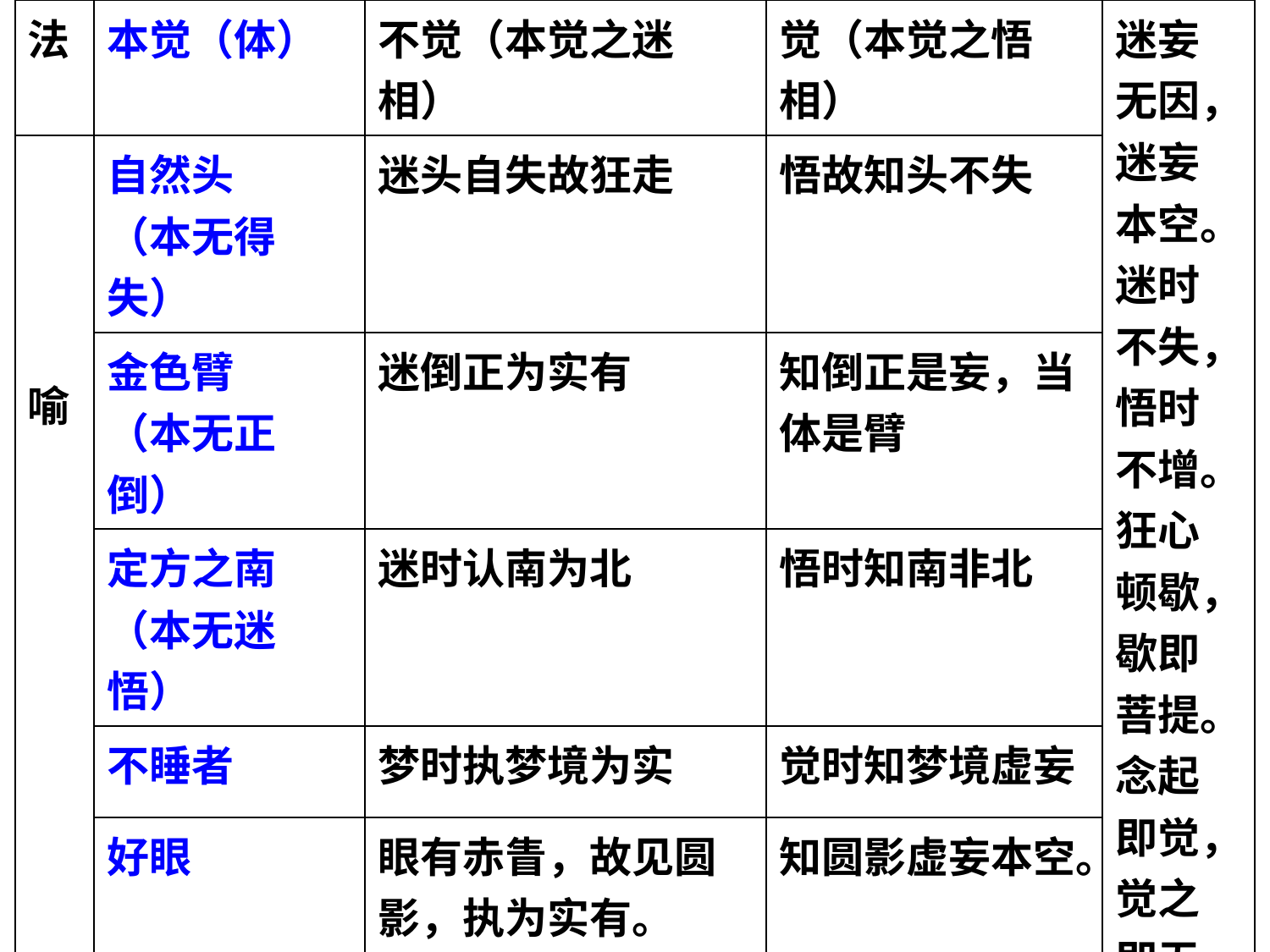

| 法 | 本觉（体） | 不觉（本觉之迷相） | 觉（本觉之悟相） | 迷妄无因，迷妄本空。迷时不失，悟时不增。 狂心顿歇，歇即菩提。 念起即觉，觉之即无，远离对治。 |
| --- | --- | --- | --- | --- |
| 喻 | 自然头 （本无得失） | 迷头自失故狂走 | 悟故知头不失 |  |
|  | 金色臂 （本无正倒） | 迷倒正为实有 | 知倒正是妄，当体是臂 |  |
|  | 定方之南 （本无迷悟） | 迷时认南为北 | 悟时知南非北 |  |
|  | 不睡者 | 梦时执梦境为实 | 觉时知梦境虚妄 |  |
|  | 好眼 | 眼有赤眚，故见圆影，执为实有。 | 知圆影虚妄本空。 |  |
| 义 | 本觉 菩提心 | 不觉：随三缘、造三业，即生死。 | 觉：离三缘、断三业，即菩提。 |  |